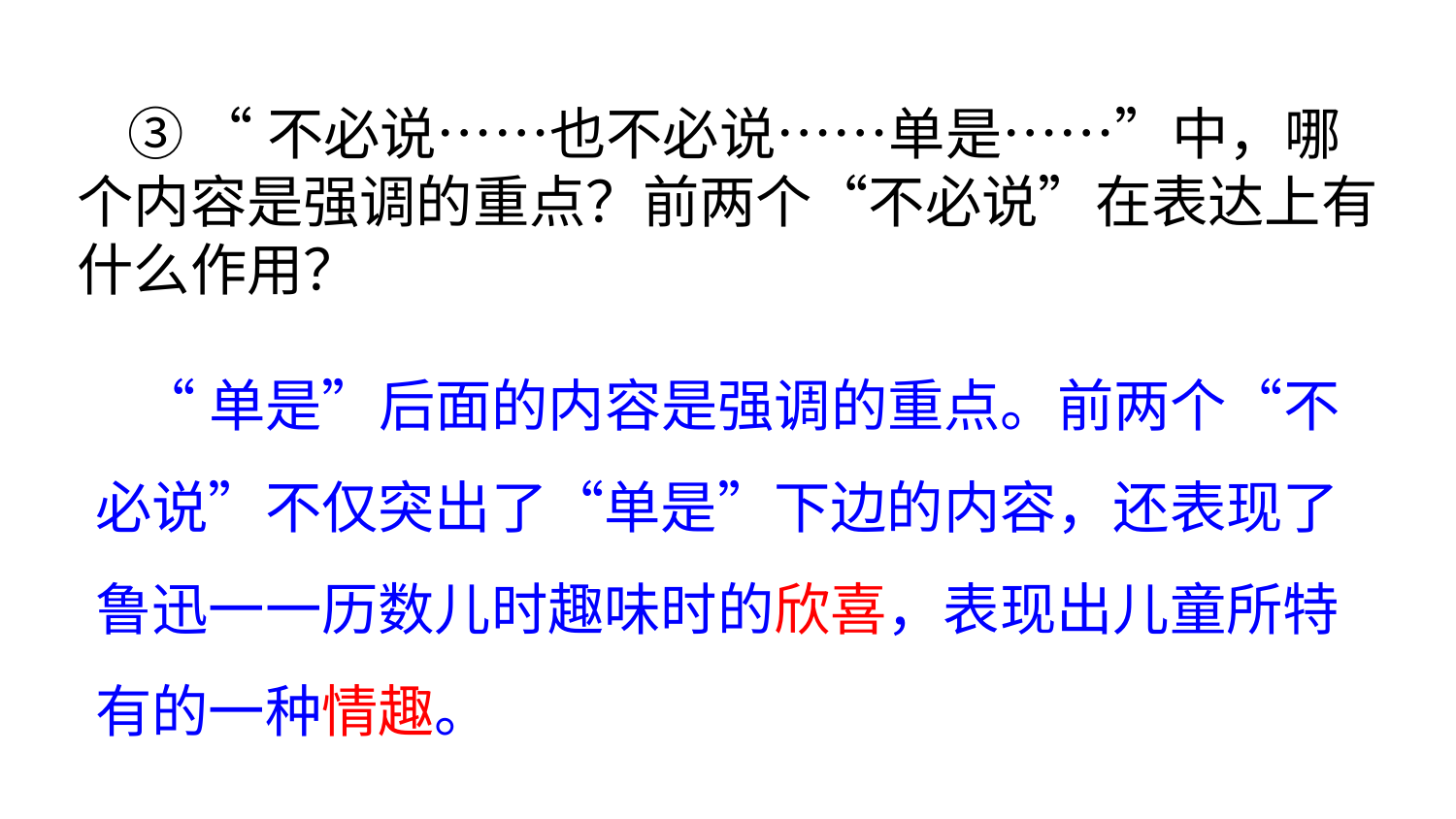

③ “不必说……也不必说……单是……”中，哪个内容是强调的重点？前两个“不必说”在表达上有什么作用？
    “单是”后面的内容是强调的重点。前两个“不必说”不仅突出了“单是”下边的内容，还表现了鲁迅一一历数儿时趣味时的欣喜，表现出儿童所特有的一种情趣。